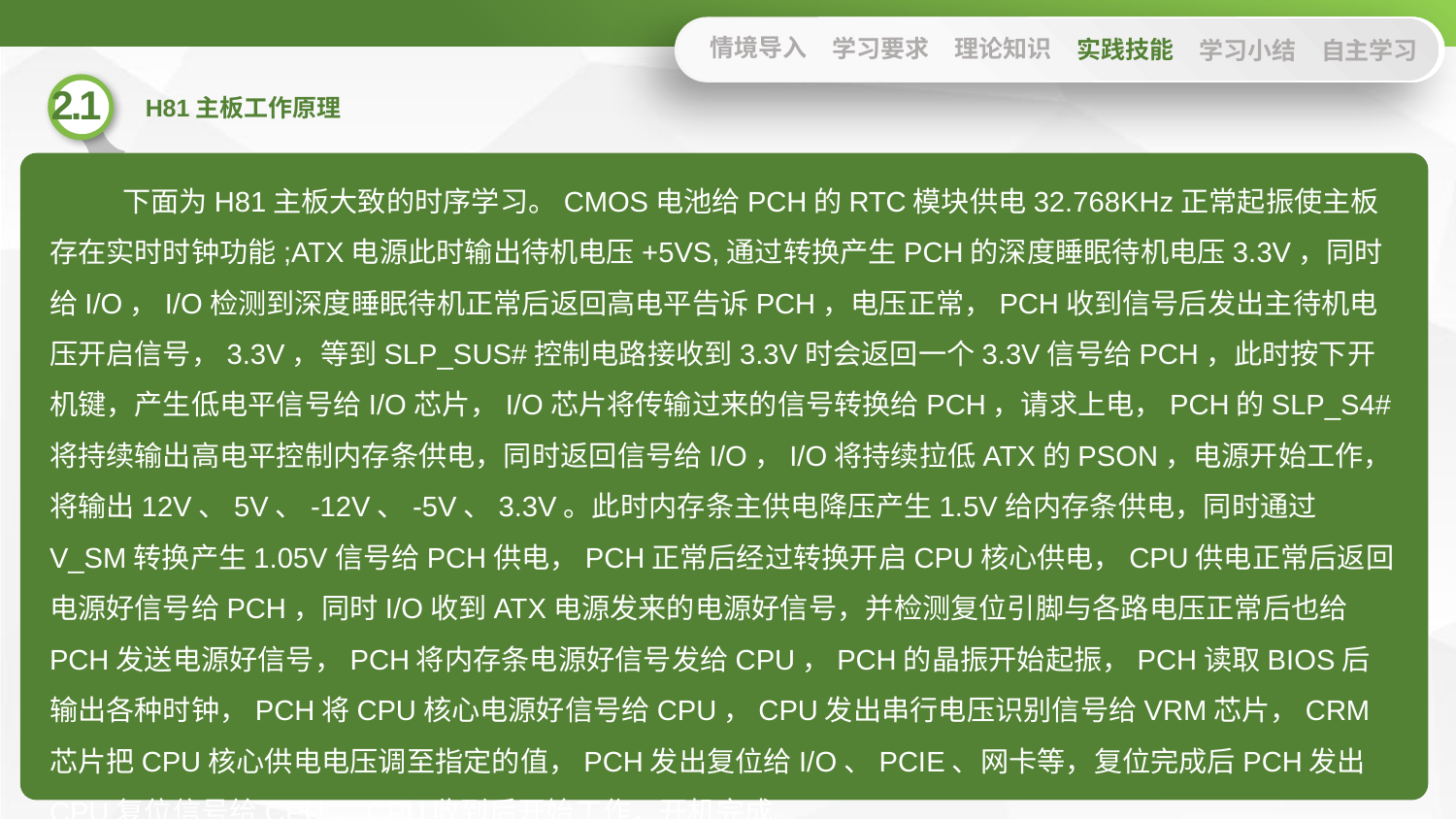

情境导入
学习要求
理论知识
实践技能
学习小结
自主学习
下面为H81主板大致的时序学习。CMOS电池给PCH的RTC模块供电32.768KHz正常起振使主板存在实时时钟功能;ATX电源此时输出待机电压+5VS,通过转换产生PCH的深度睡眠待机电压3.3V，同时给I/O，I/O检测到深度睡眠待机正常后返回高电平告诉PCH，电压正常，PCH收到信号后发出主待机电压开启信号，3.3V，等到SLP_SUS#控制电路接收到3.3V时会返回一个3.3V信号给PCH，此时按下开机键，产生低电平信号给I/O芯片，I/O芯片将传输过来的信号转换给PCH，请求上电，PCH的SLP_S4#将持续输出高电平控制内存条供电，同时返回信号给I/O，I/O将持续拉低ATX的PSON，电源开始工作，将输出12V、5V、-12V、-5V、3.3V。此时内存条主供电降压产生1.5V给内存条供电，同时通过V_SM转换产生1.05V信号给PCH供电，PCH正常后经过转换开启CPU核心供电，CPU供电正常后返回电源好信号给PCH，同时I/O收到ATX电源发来的电源好信号，并检测复位引脚与各路电压正常后也给PCH发送电源好信号，PCH将内存条电源好信号发给CPU，PCH的晶振开始起振，PCH读取BIOS后输出各种时钟，PCH将CPU核心电源好信号给CPU，CPU发出串行电压识别信号给VRM芯片，CRM芯片把CPU核心供电电压调至指定的值，PCH发出复位给I/O、PCIE、网卡等，复位完成后PCH发出CPU复位信号给CPU，CPU收到后开始工作，开机完成。